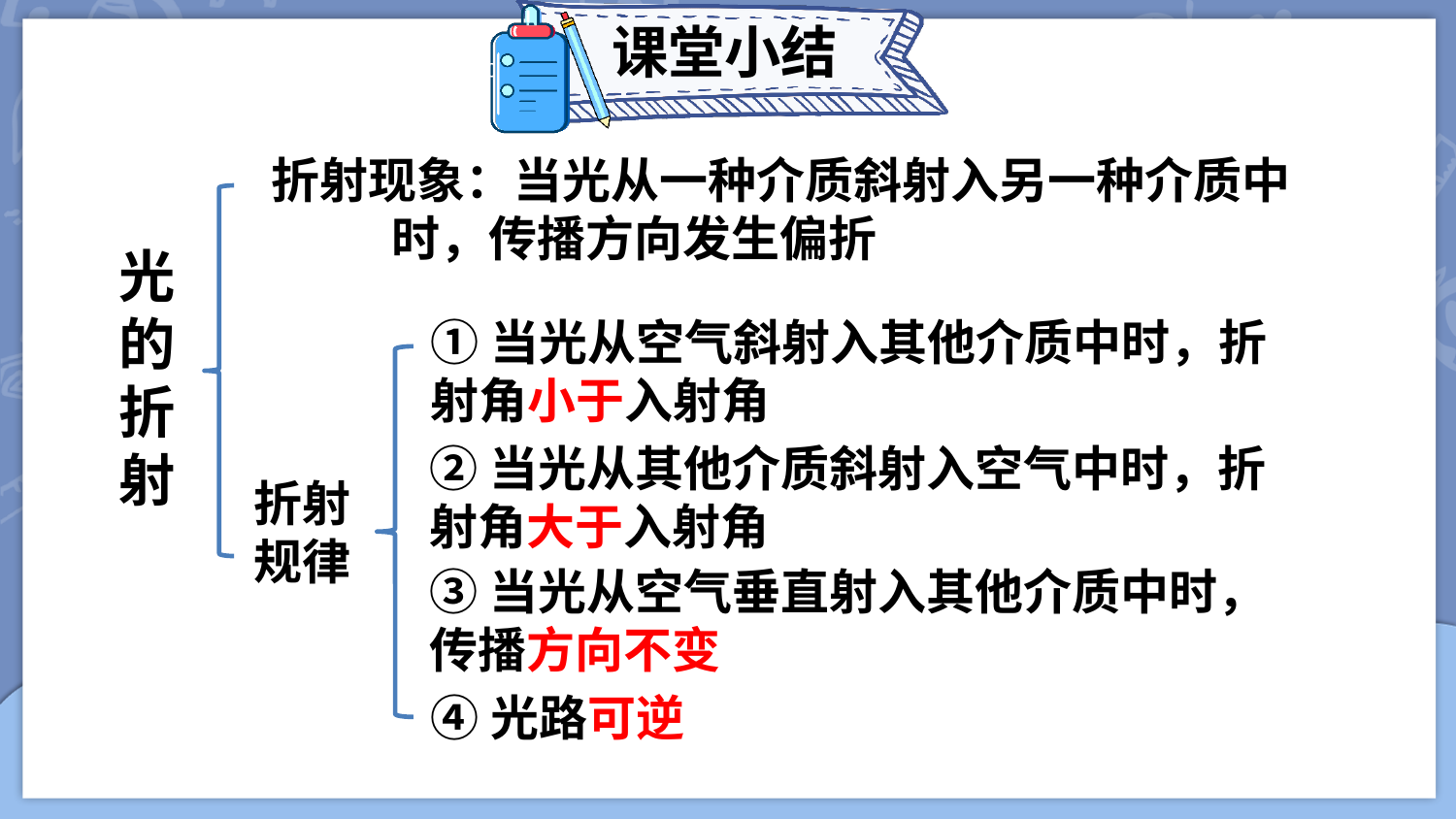

课堂小结
折射现象：当光从一种介质斜射入另一种介质中
          时，传播方向发生偏折

光的折射
①当光从空气斜射入其他介质中时，折射角小于入射角

②当光从其他介质斜射入空气中时，折射角大于入射角
折射规律
③当光从空气垂直射入其他介质中时，传播方向不变
④光路可逆